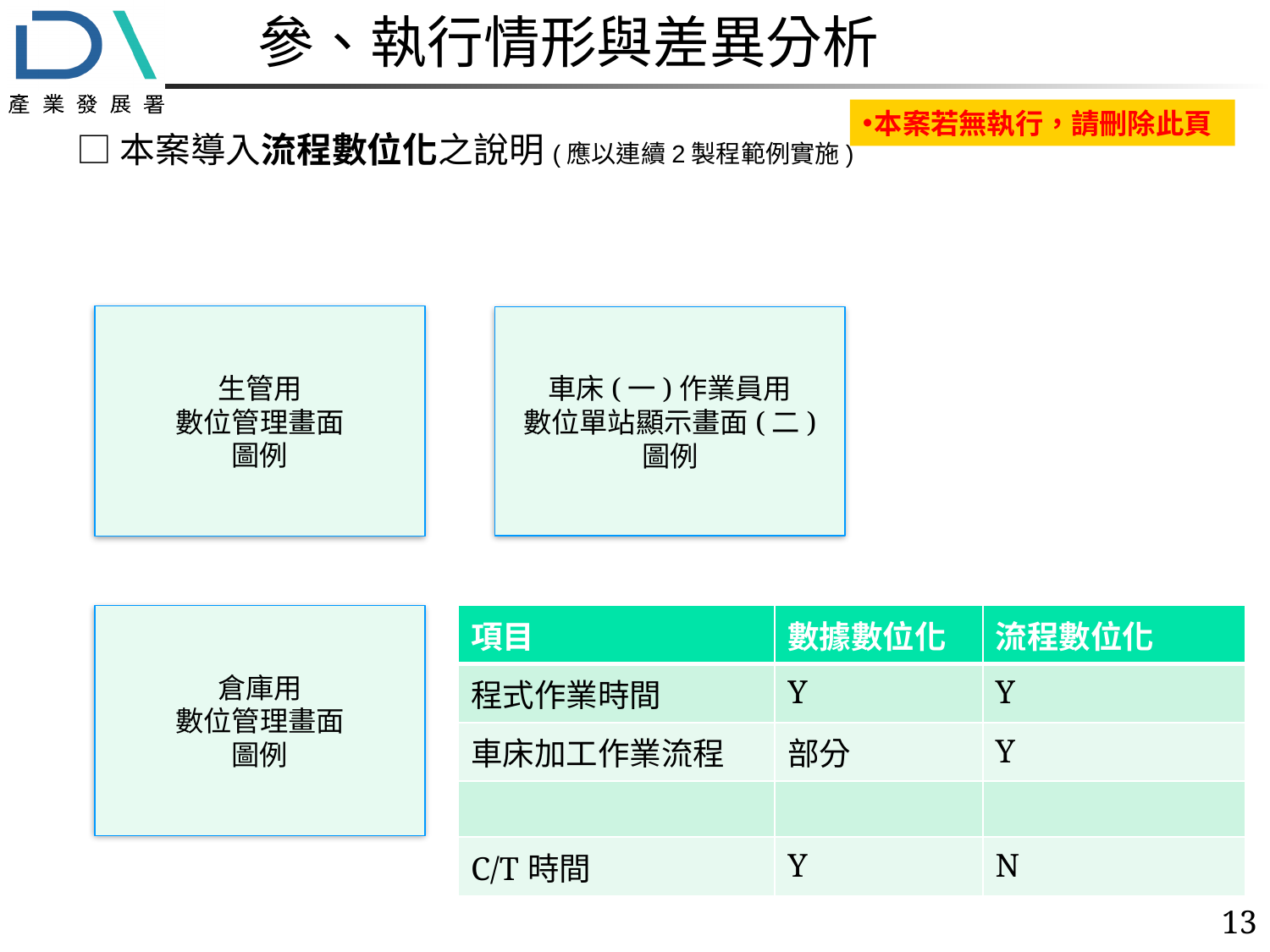

# 參、執行情形與差異分析
本案若無執行，請刪除此頁
□本案導入流程數位化之說明(應以連續2製程範例實施)

生管用
數位管理畫面
圖例
車床(一)作業員用
數位單站顯示畫面(二)
圖例
| 項目 | 數據數位化 | 流程數位化 |
| --- | --- | --- |
| 程式作業時間 | Y | Y |
| 車床加工作業流程 | 部分 | Y |
|  |  |  |
| C/T時間 | Y | N |
倉庫用
數位管理畫面
圖例
13